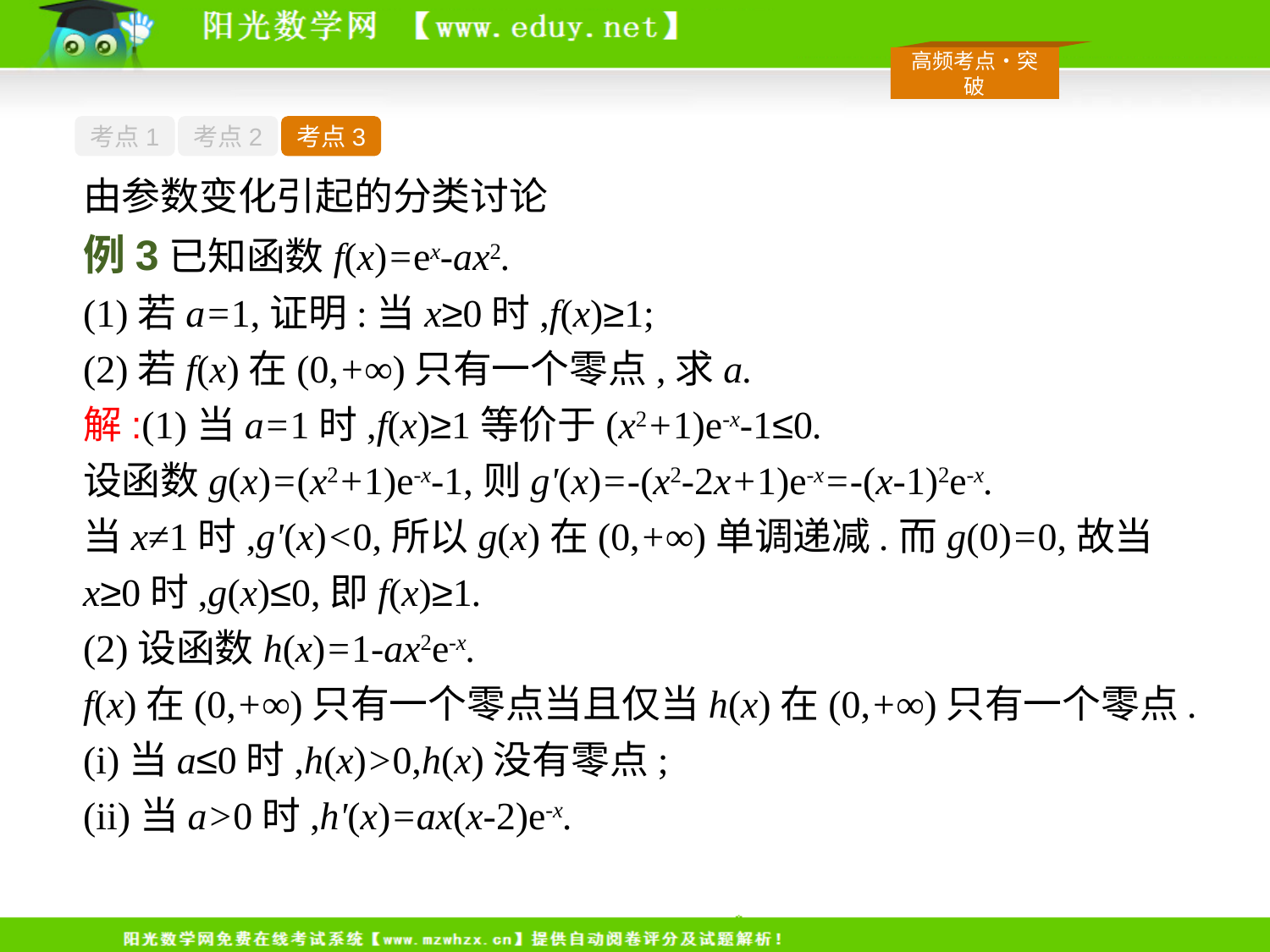

考点1
考点2
考点3
由参数变化引起的分类讨论
例3已知函数f(x)=ex-ax2.
(1)若a=1,证明:当x≥0时,f(x)≥1;
(2)若f(x)在(0,+∞)只有一个零点,求a.
解:(1)当a=1时,f(x)≥1等价于(x2+1)e-x-1≤0.
设函数g(x)=(x2+1)e-x-1,则g'(x)=-(x2-2x+1)e-x=-(x-1)2e-x.
当x≠1时,g'(x)<0,所以g(x)在(0,+∞)单调递减.而g(0)=0,故当x≥0时,g(x)≤0,即f(x)≥1.
(2)设函数h(x)=1-ax2e-x.
f(x)在(0,+∞)只有一个零点当且仅当h(x)在(0,+∞)只有一个零点.
(i)当a≤0时,h(x)>0,h(x)没有零点;
(ii)当a>0时,h'(x)=ax(x-2)e-x.